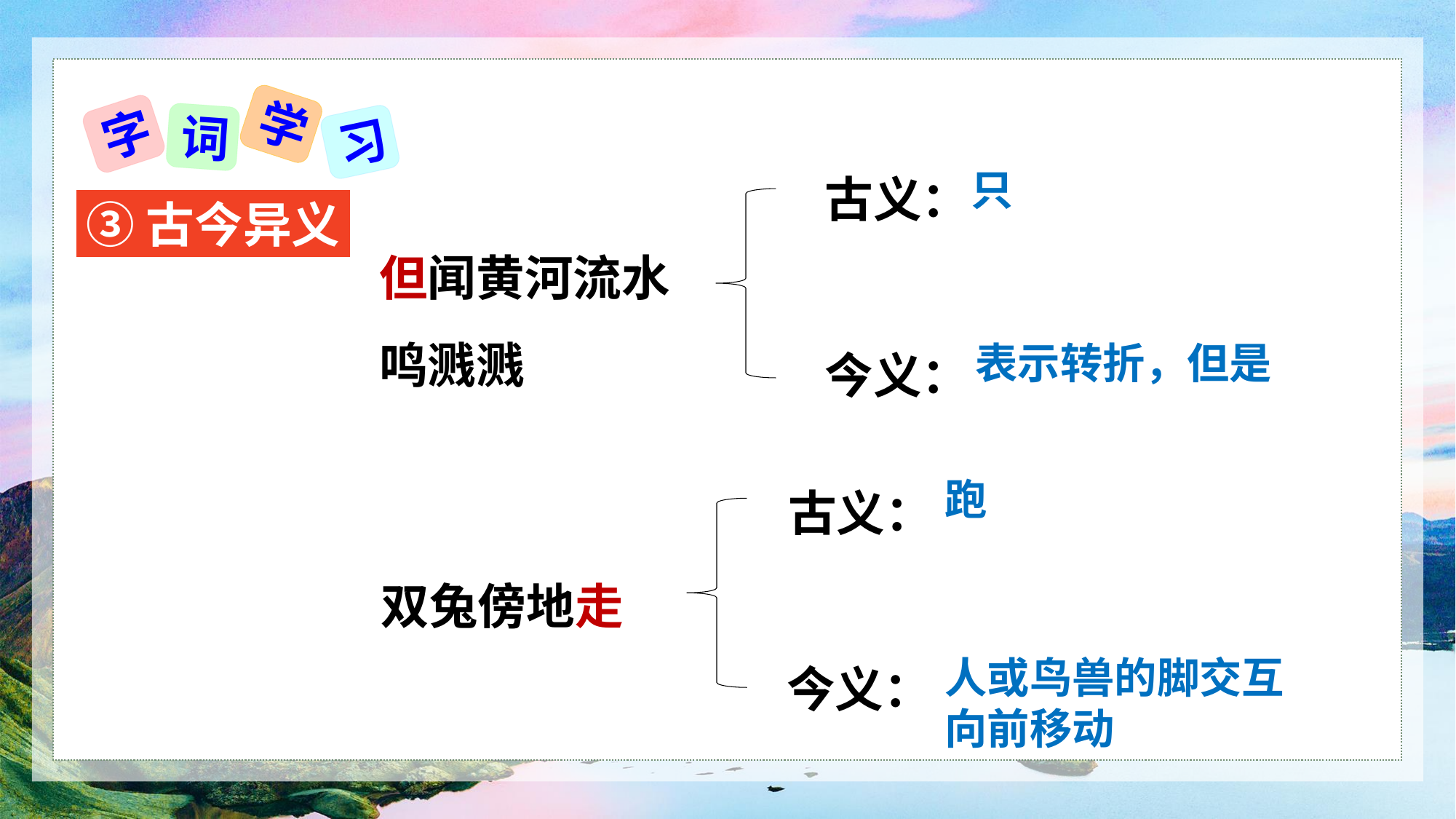

学
字
词
习
古义：
只
③古今异义

但闻黄河流水鸣溅溅
今义：
表示转折，但是
古义：
跑

双兔傍地走
今义：
人或鸟兽的脚交互向前移动